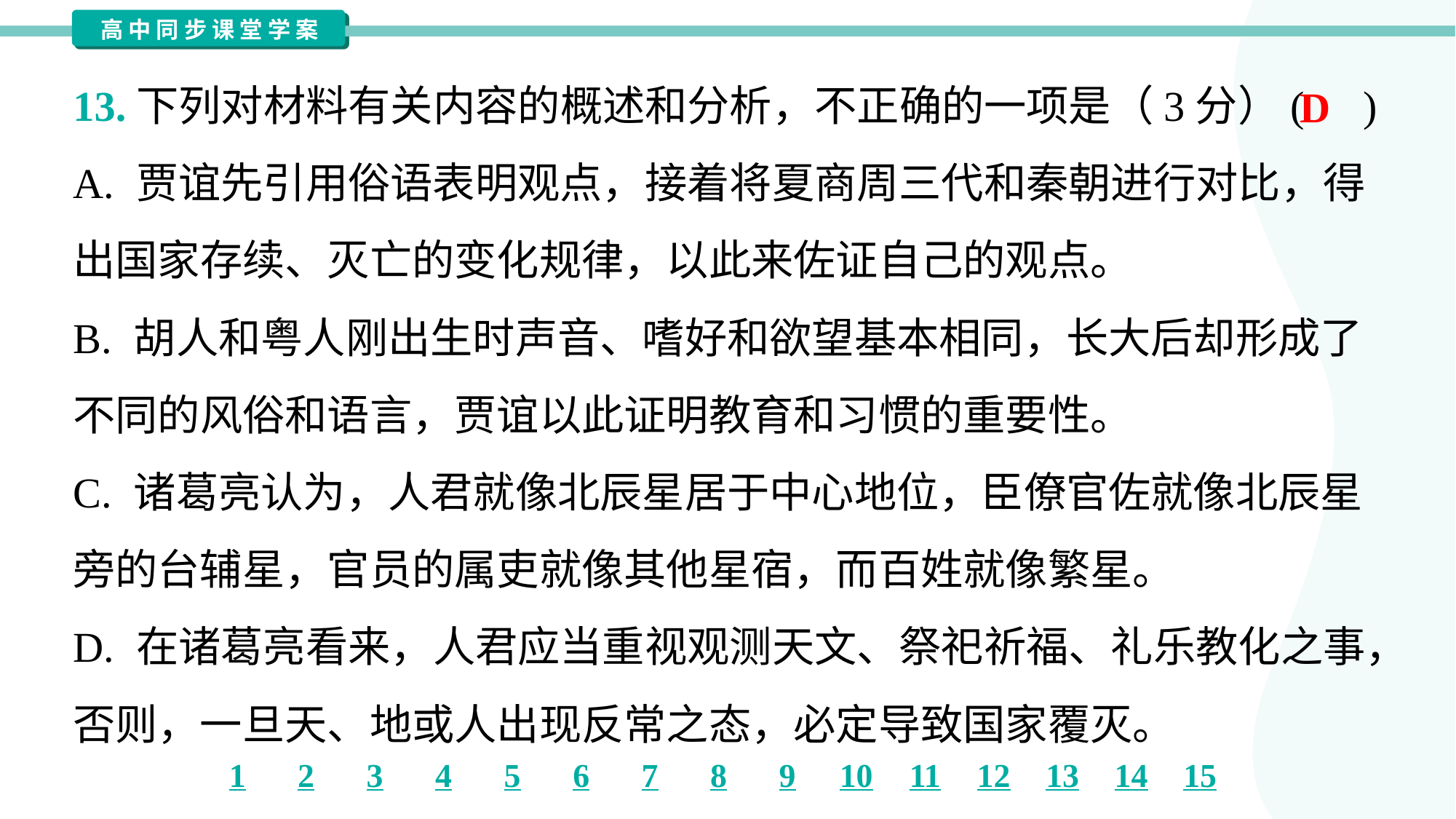

13.下列对材料有关内容的概述和分析，不正确的一项是（3分）(     )
D
A. 贾谊先引用俗语表明观点，接着将夏商周三代和秦朝进行对比，得
出国家存续、灭亡的变化规律，以此来佐证自己的观点。
B. 胡人和粤人刚出生时声音、嗜好和欲望基本相同，长大后却形成了
不同的风俗和语言，贾谊以此证明教育和习惯的重要性。
C. 诸葛亮认为，人君就像北辰星居于中心地位，臣僚官佐就像北辰星
旁的台辅星，官员的属吏就像其他星宿，而百姓就像繁星。
D. 在诸葛亮看来，人君应当重视观测天文、祭祀祈福、礼乐教化之事，
否则，一旦天、地或人出现反常之态，必定导致国家覆灭。